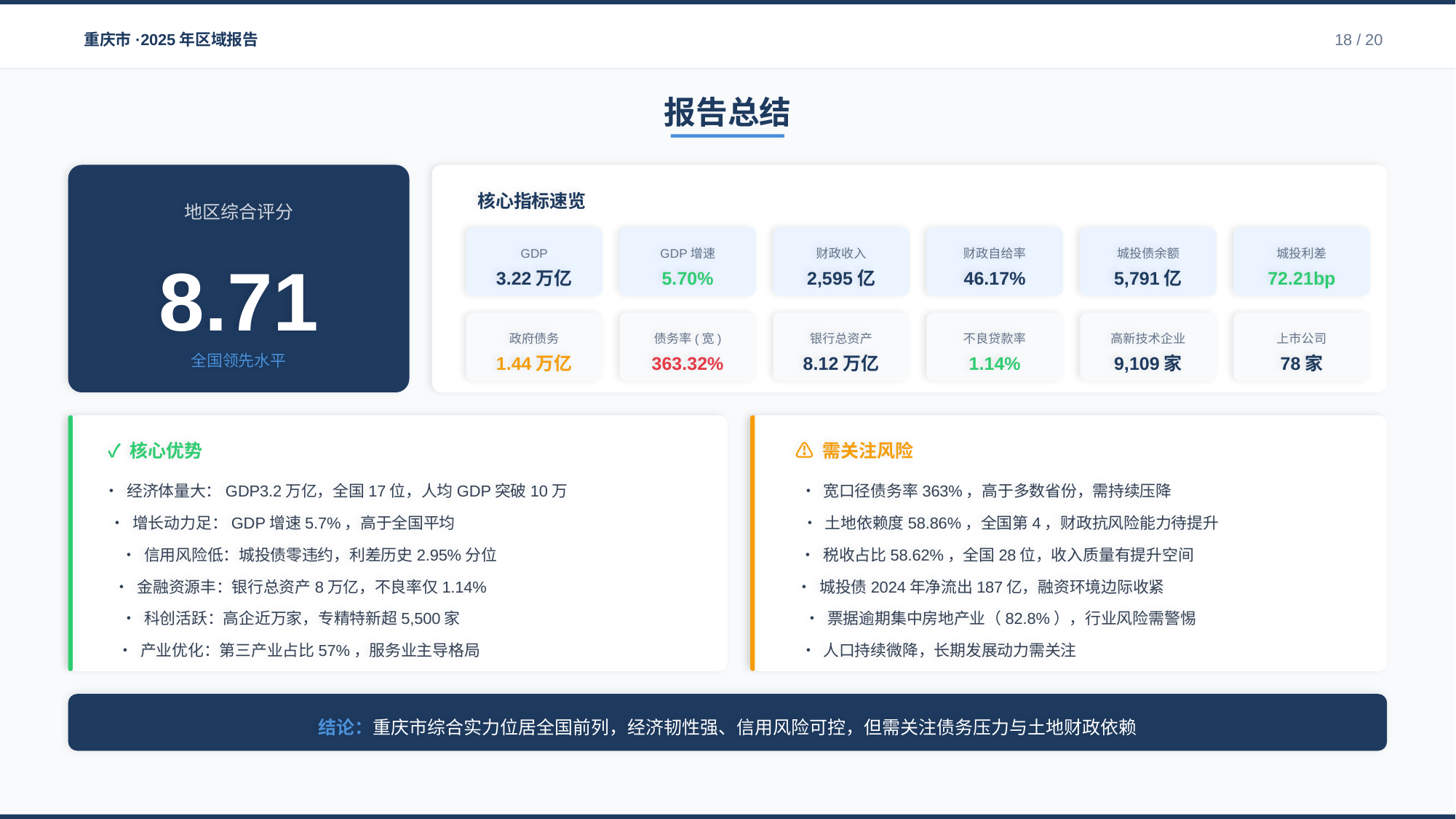

重庆市·2025年区域报告
18 / 20

报告总结

地区综合评分
8.71
全国领先水平

核心指标速览

GDP
GDP增速
财政收入
财政自给率
城投债余额
城投利差
3.22万亿
5.70%
2,595亿
46.17%
5,791亿
72.21bp

政府债务
债务率(宽)
银行总资产
不良贷款率
高新技术企业
上市公司
1.44万亿
363.32%
8.12万亿
1.14%
9,109家
78家

✓ 核心优势
• 经济体量大：GDP3.2万亿，全国17位，人均GDP突破10万
• 增长动力足：GDP增速5.7%，高于全国平均
• 信用风险低：城投债零违约，利差历史2.95%分位
• 金融资源丰：银行总资产8万亿，不良率仅1.14%
• 科创活跃：高企近万家，专精特新超5,500家
• 产业优化：第三产业占比57%，服务业主导格局

⚠️ 需关注风险
• 宽口径债务率363%，高于多数省份，需持续压降
• 土地依赖度58.86%，全国第4，财政抗风险能力待提升
• 税收占比58.62%，全国28位，收入质量有提升空间
• 城投债2024年净流出187亿，融资环境边际收紧
• 票据逾期集中房地产业（82.8%），行业风险需警惕
• 人口持续微降，长期发展动力需关注

结论：重庆市综合实力位居全国前列，经济韧性强、信用风险可控，但需关注债务压力与土地财政依赖